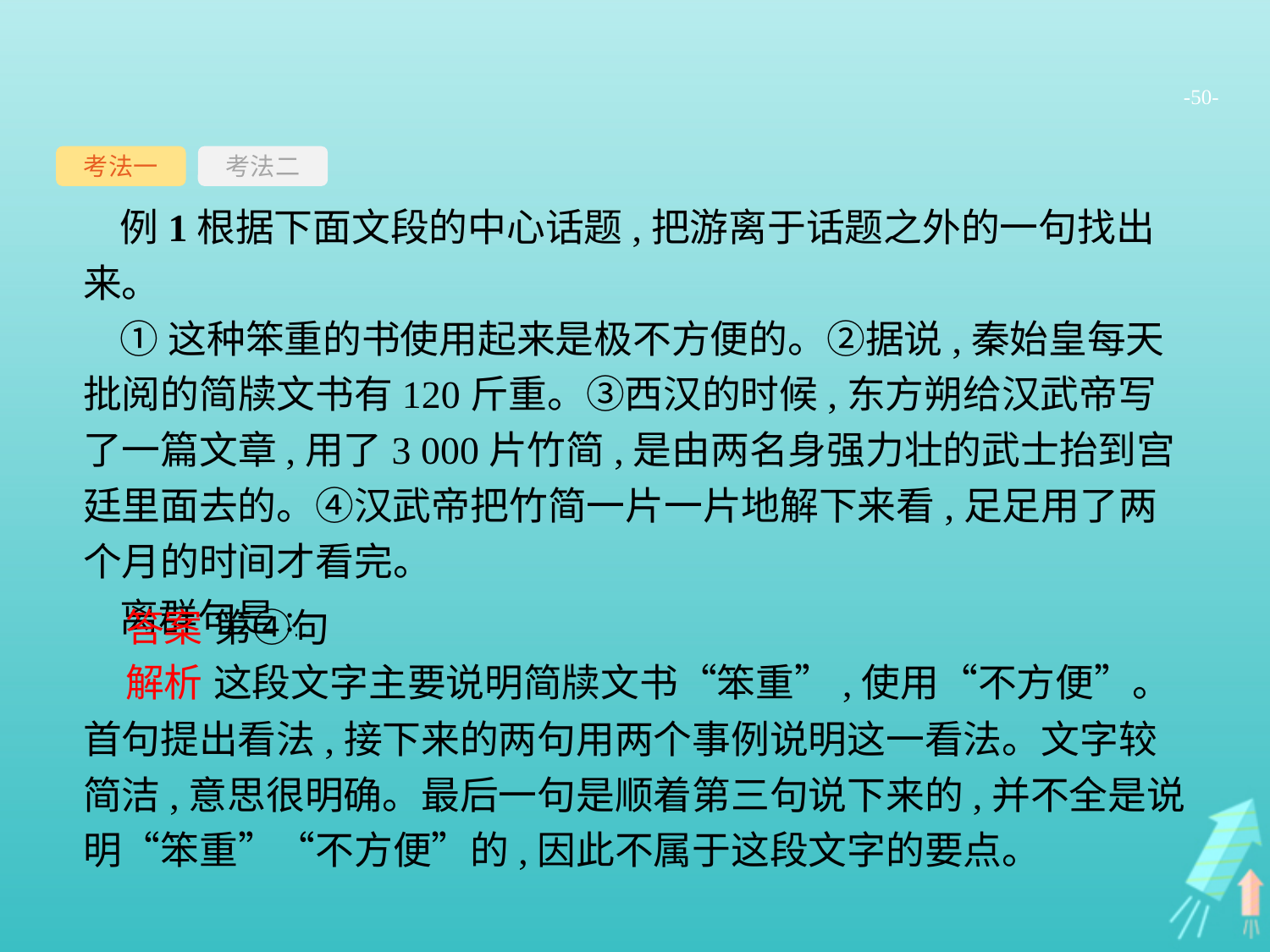

-50-
考法一
考法二
例1根据下面文段的中心话题,把游离于话题之外的一句找出来。
①这种笨重的书使用起来是极不方便的。②据说,秦始皇每天批阅的简牍文书有120斤重。③西汉的时候,东方朔给汉武帝写了一篇文章,用了3 000片竹简,是由两名身强力壮的武士抬到宫廷里面去的。④汉武帝把竹简一片一片地解下来看,足足用了两个月的时间才看完。
离群句是:
答案 第④句
解析 这段文字主要说明简牍文书“笨重”,使用“不方便”。首句提出看法,接下来的两句用两个事例说明这一看法。文字较简洁,意思很明确。最后一句是顺着第三句说下来的,并不全是说明“笨重”“不方便”的,因此不属于这段文字的要点。